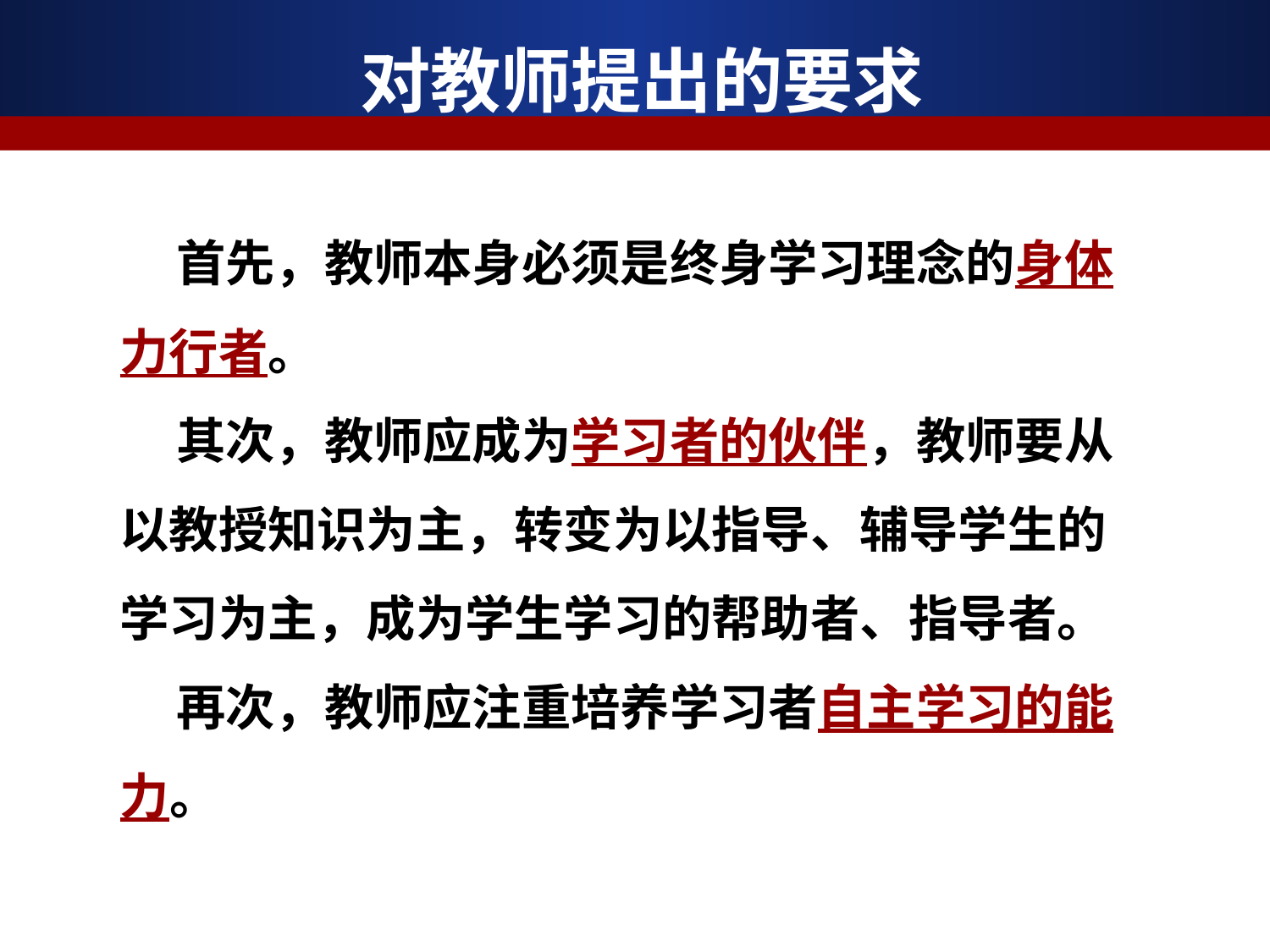

# 对教师提出的要求
    首先，教师本身必须是终身学习理念的身体力行者。
    其次，教师应成为学习者的伙伴，教师要从以教授知识为主，转变为以指导、辅导学生的学习为主，成为学生学习的帮助者、指导者。
    再次，教师应注重培养学习者自主学习的能力。